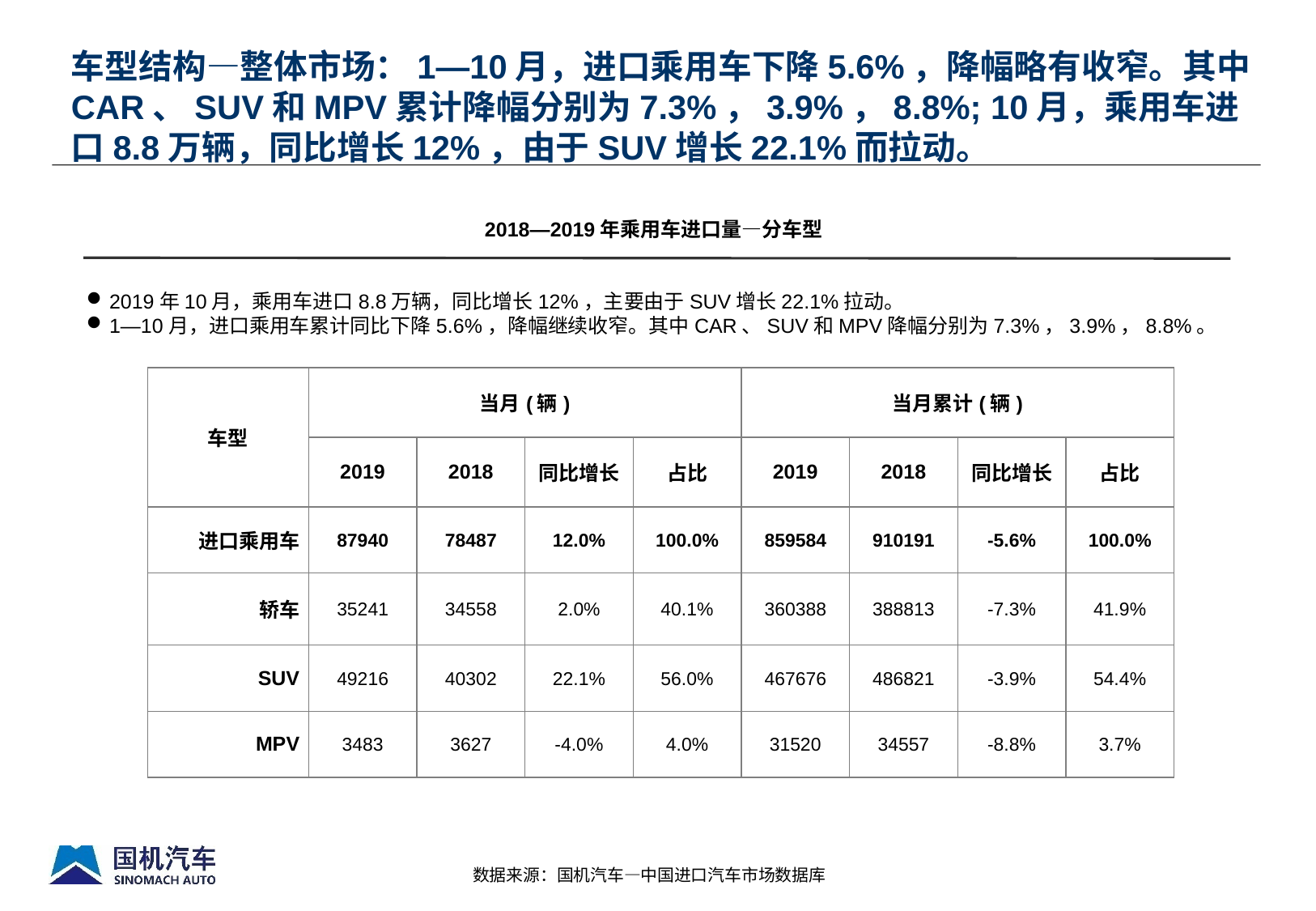

# 车型结构—整体市场：1—10月，进口乘用车下降5.6%，降幅略有收窄。其中CAR、SUV和MPV累计降幅分别为7.3%，3.9%，8.8%; 10月，乘用车进口8.8万辆，同比增长12%，由于SUV增长22.1%而拉动。
2018—2019年乘用车进口量—分车型

2019年10月，乘用车进口8.8万辆，同比增长12%，主要由于SUV增长22.1%拉动。
1—10月，进口乘用车累计同比下降5.6%，降幅继续收窄。其中CAR、SUV和MPV降幅分别为7.3%，3.9%，8.8%。
| 车型 | 当月(辆) |  |  |  | 当月累计(辆) |  |  |  |
| --- | --- | --- | --- | --- | --- | --- | --- | --- |
|  | 2019 | 2018 | 同比增长 | 占比 | 2019 | 2018 | 同比增长 | 占比 |
| 进口乘用车 | 87940 | 78487 | 12.0% | 100.0% | 859584 | 910191 | -5.6% | 100.0% |
| 轿车 | 35241 | 34558 | 2.0% | 40.1% | 360388 | 388813 | -7.3% | 41.9% |
| SUV | 49216 | 40302 | 22.1% | 56.0% | 467676 | 486821 | -3.9% | 54.4% |
| MPV | 3483 | 3627 | -4.0% | 4.0% | 31520 | 34557 | -8.8% | 3.7% |
数据来源：国机汽车—中国进口汽车市场数据库